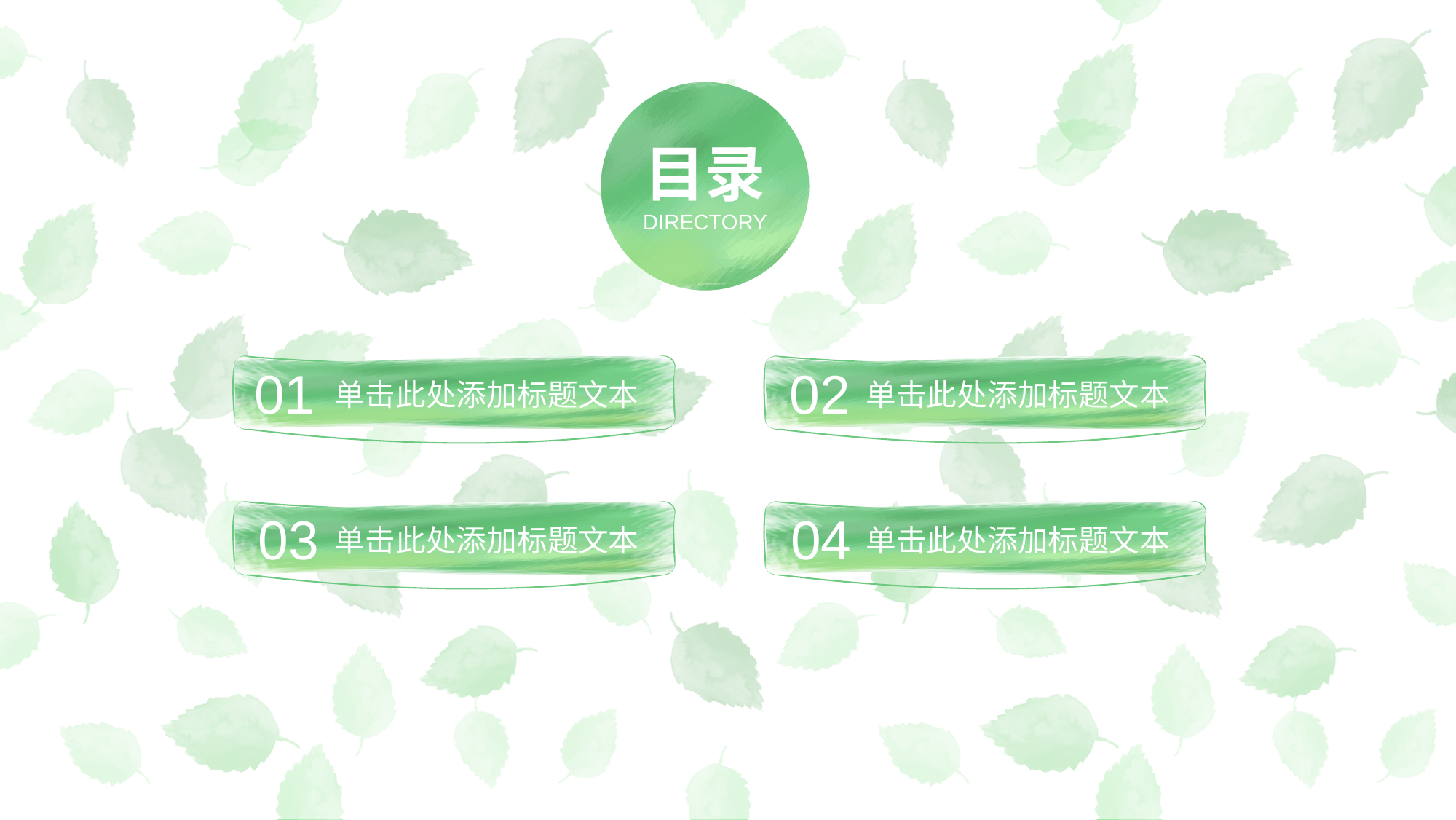

目录
DIRECTORY
01

单击此处添加标题文本
02

单击此处添加标题文本
03

单击此处添加标题文本
04

单击此处添加标题文本